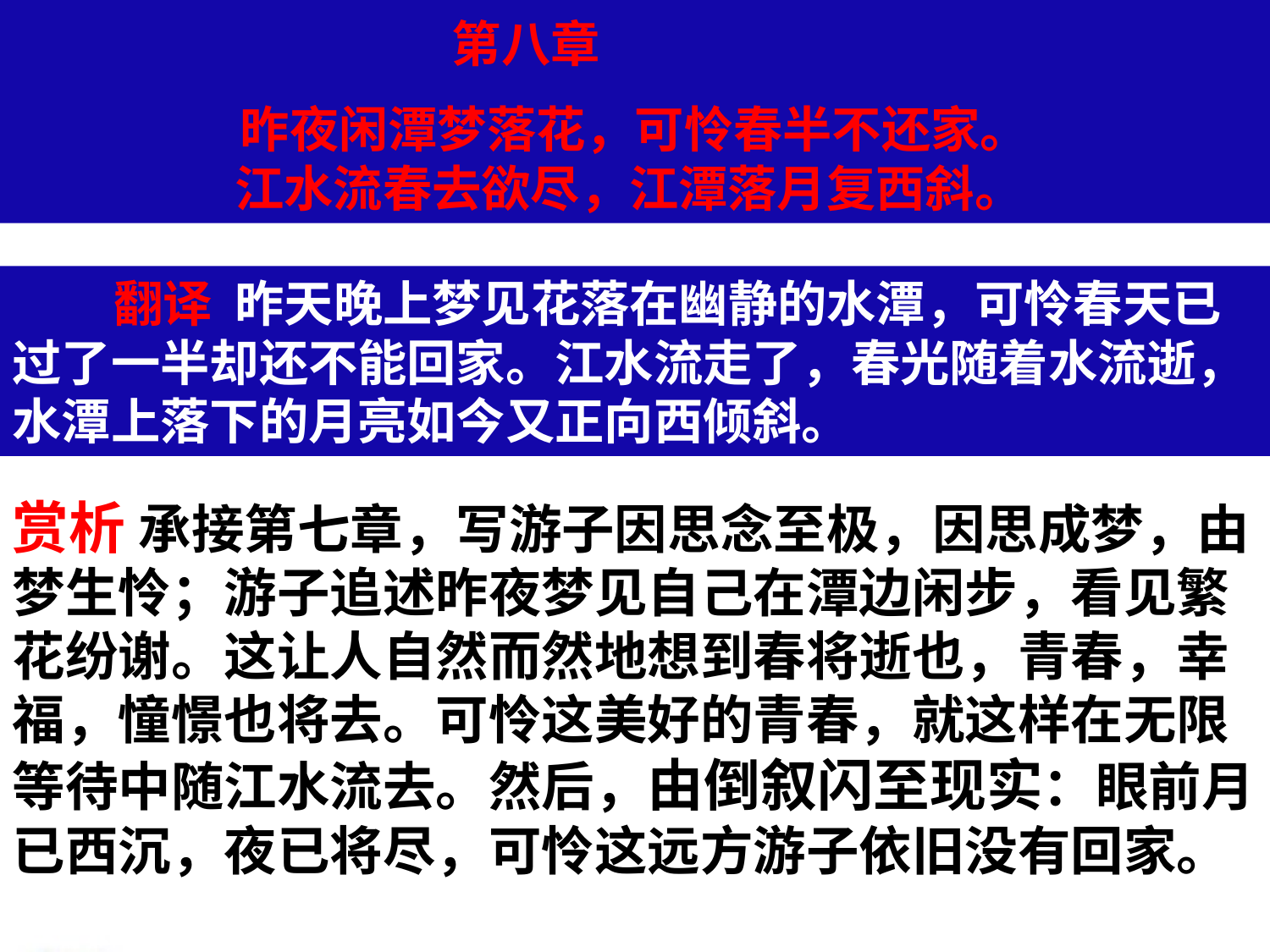

第八章
昨夜闲潭梦落花，可怜春半不还家。
江水流春去欲尽，江潭落月复西斜。
        翻译  昨天晚上梦见花落在幽静的水潭，可怜春天已过了一半却还不能回家。江水流走了，春光随着水流逝，水潭上落下的月亮如今又正向西倾斜。
赏析 承接第七章，写游子因思念至极，因思成梦，由梦生怜；游子追述昨夜梦见自己在潭边闲步，看见繁花纷谢。这让人自然而然地想到春将逝也，青春，幸福，憧憬也将去。可怜这美好的青春，就这样在无限等待中随江水流去。然后，由倒叙闪至现实：眼前月已西沉，夜已将尽，可怜这远方游子依旧没有回家。